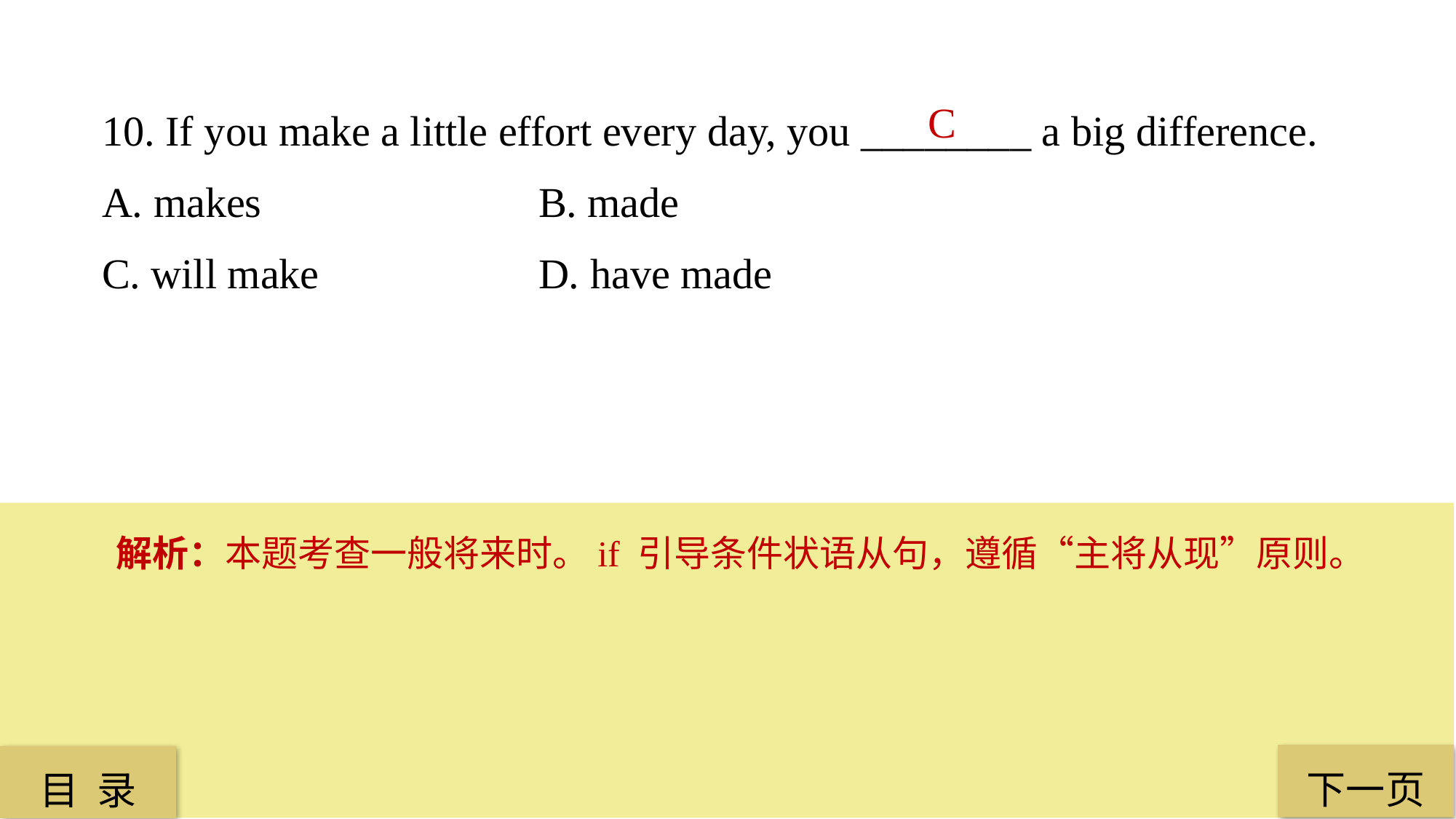

10. If you make a little effort every day, you ________ a big difference.
A. makes 			B. made
C. will make 		D. have made
C
解析：本题考查一般将来时。if 引导条件状语从句，遵循“主将从现”原则。